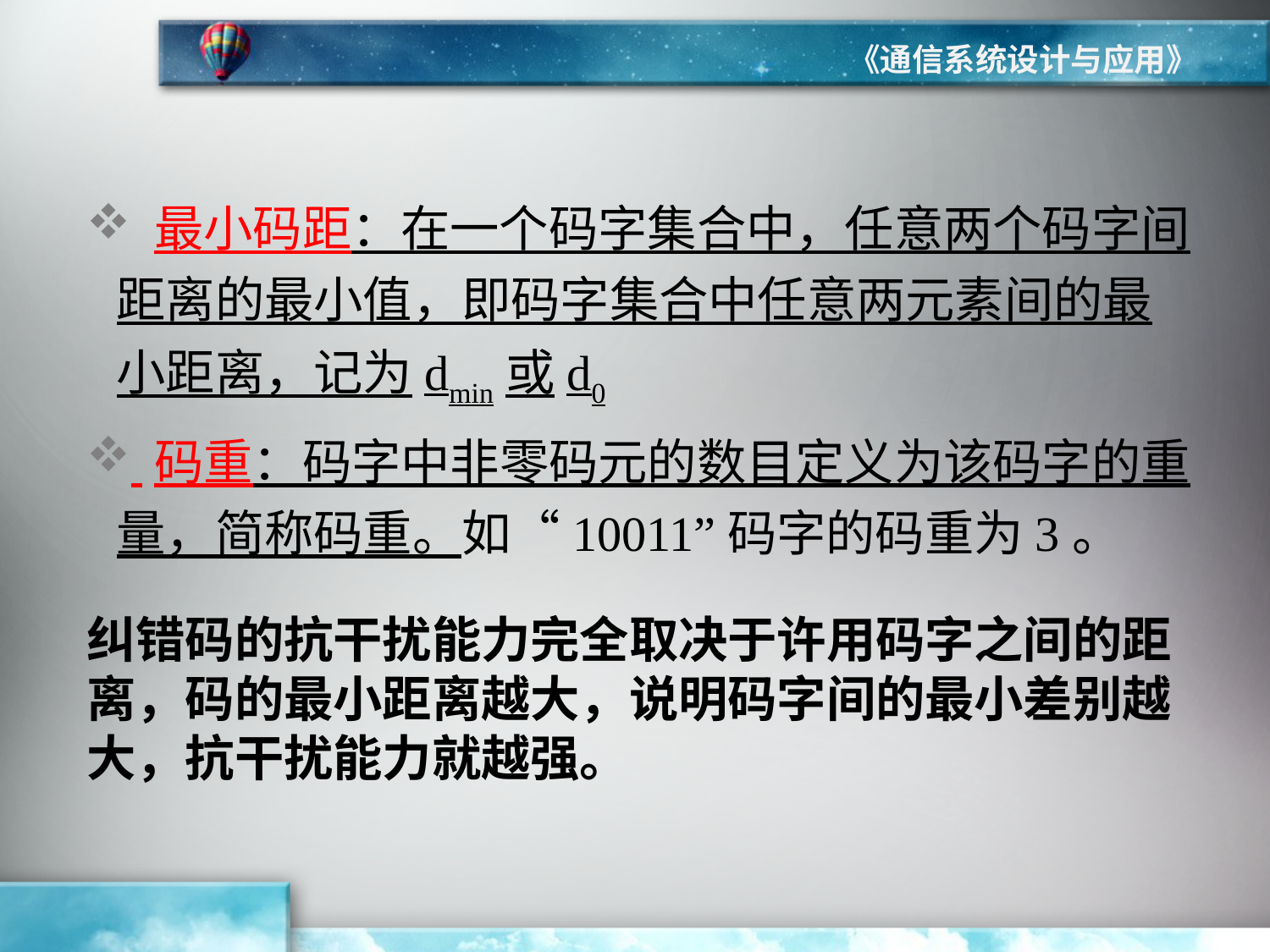

《通信系统设计与应用》
 最小码距：在一个码字集合中，任意两个码字间距离的最小值，即码字集合中任意两元素间的最小距离，记为dmin或d0
 码重：码字中非零码元的数目定义为该码字的重量，简称码重。如“10011”码字的码重为3。
纠错码的抗干扰能力完全取决于许用码字之间的距离，码的最小距离越大，说明码字间的最小差别越大，抗干扰能力就越强。